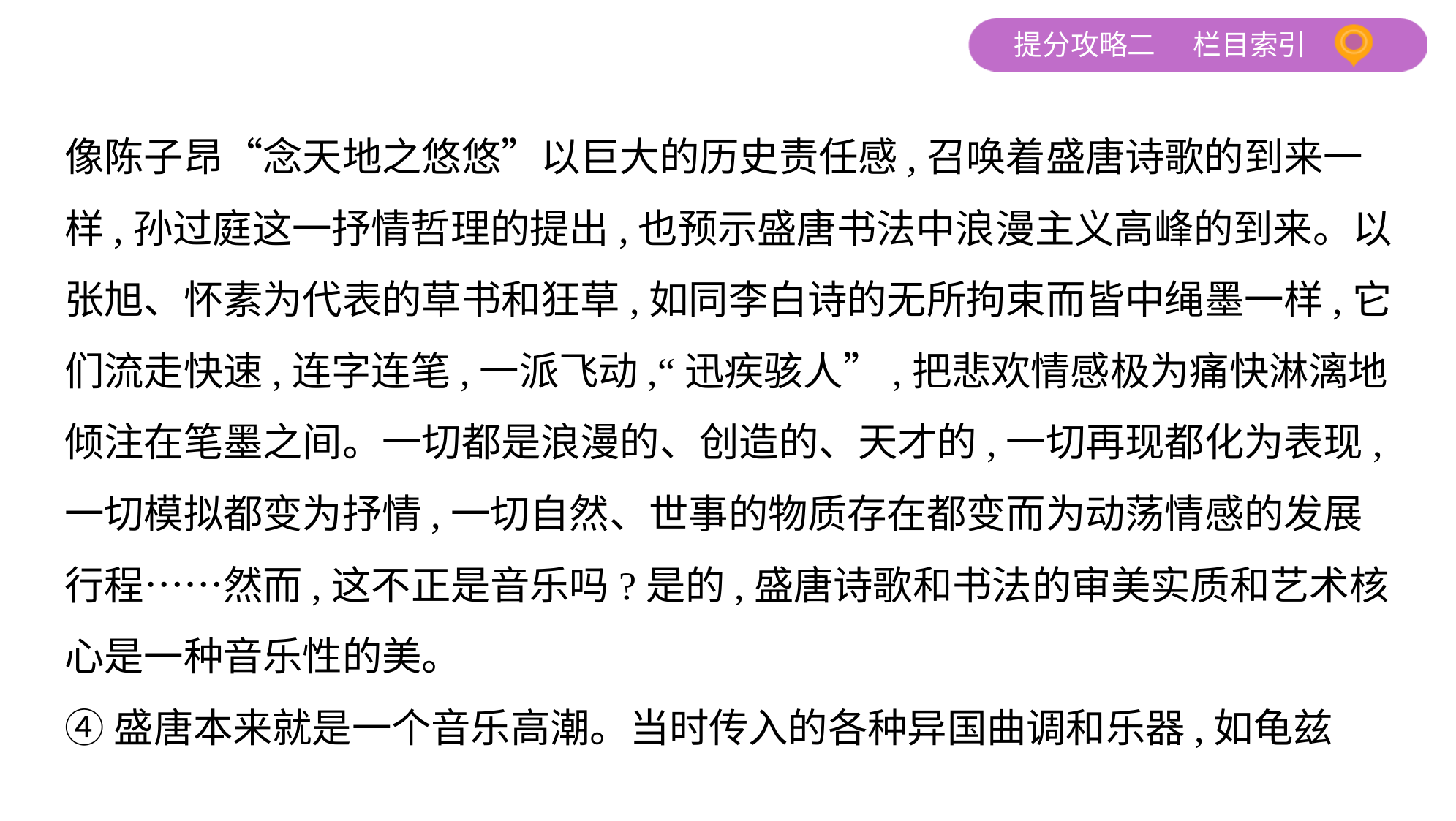

像陈子昂“念天地之悠悠”以巨大的历史责任感,召唤着盛唐诗歌的到来一
样,孙过庭这一抒情哲理的提出,也预示盛唐书法中浪漫主义高峰的到来。以
张旭、怀素为代表的草书和狂草,如同李白诗的无所拘束而皆中绳墨一样,它
们流走快速,连字连笔,一派飞动,“迅疾骇人”,把悲欢情感极为痛快淋漓地
倾注在笔墨之间。一切都是浪漫的、创造的、天才的,一切再现都化为表现,
一切模拟都变为抒情,一切自然、世事的物质存在都变而为动荡情感的发展
行程……然而,这不正是音乐吗?是的,盛唐诗歌和书法的审美实质和艺术核
心是一种音乐性的美。
④盛唐本来就是一个音乐高潮。当时传入的各种异国曲调和乐器,如龟兹